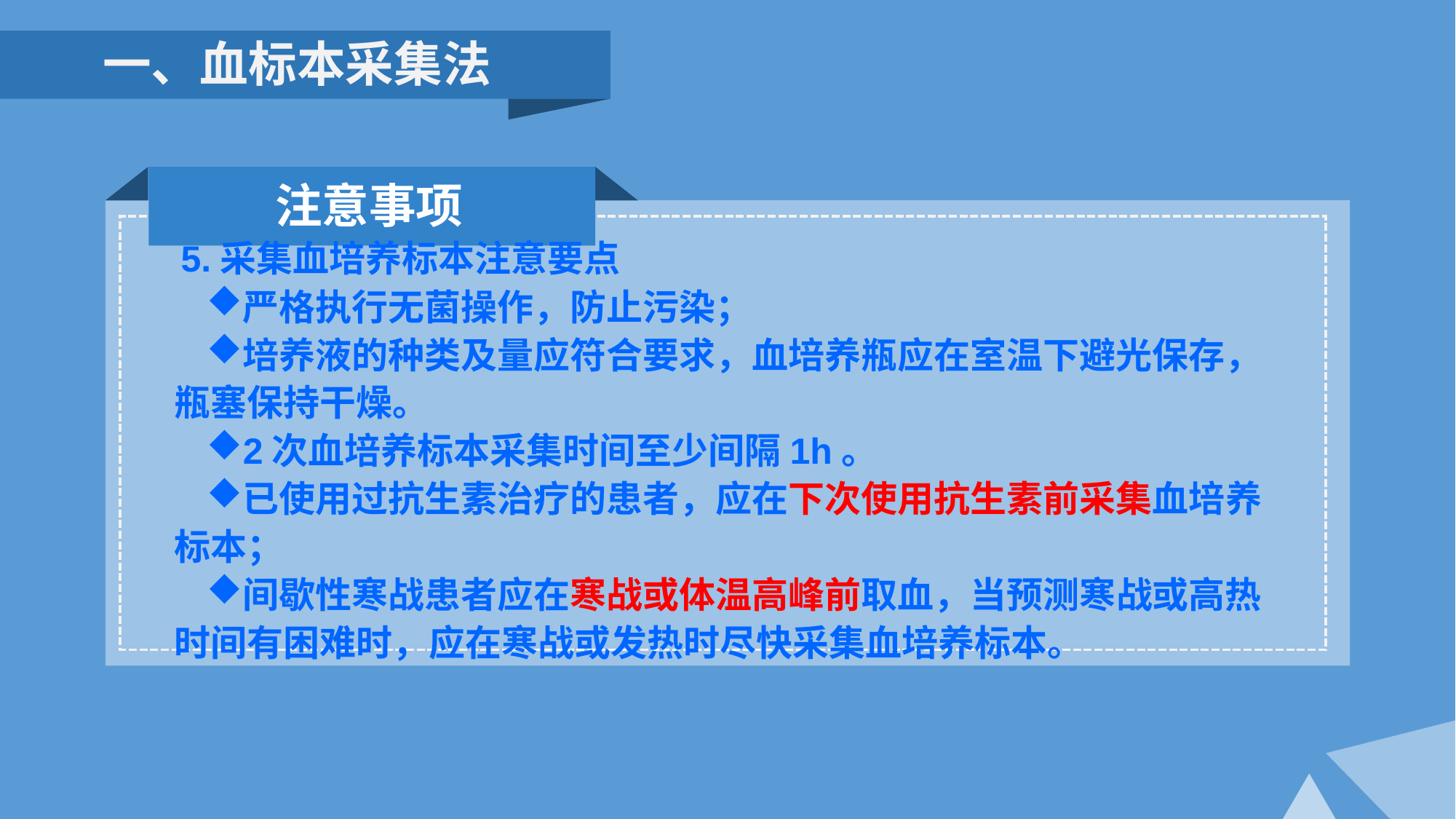

一、血标本采集法

注意事项

5.采集血培养标本注意要点
严格执行无菌操作，防止污染；
培养液的种类及量应符合要求，血培养瓶应在室温下避光保存，瓶塞保持干燥。
2次血培养标本采集时间至少间隔1h。
已使用过抗生素治疗的患者，应在下次使用抗生素前采集血培养标本；
间歇性寒战患者应在寒战或体温高峰前取血，当预测寒战或高热时间有困难时，应在寒战或发热时尽快采集血培养标本。